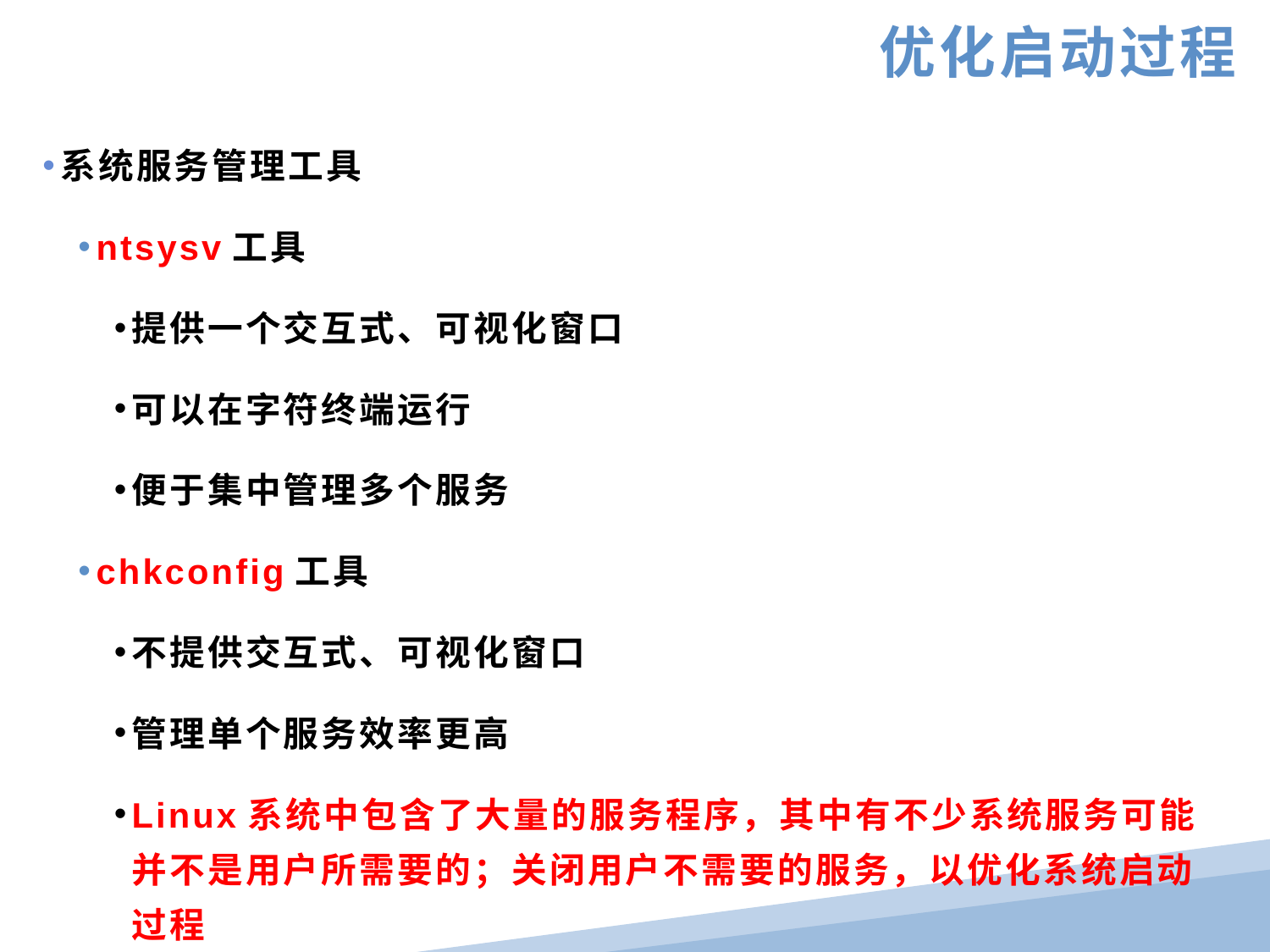

优化启动过程
系统服务管理工具
ntsysv工具
提供一个交互式、可视化窗口
可以在字符终端运行
便于集中管理多个服务
chkconfig工具
不提供交互式、可视化窗口
管理单个服务效率更高
Linux系统中包含了大量的服务程序，其中有不少系统服务可能并不是用户所需要的；关闭用户不需要的服务，以优化系统启动过程